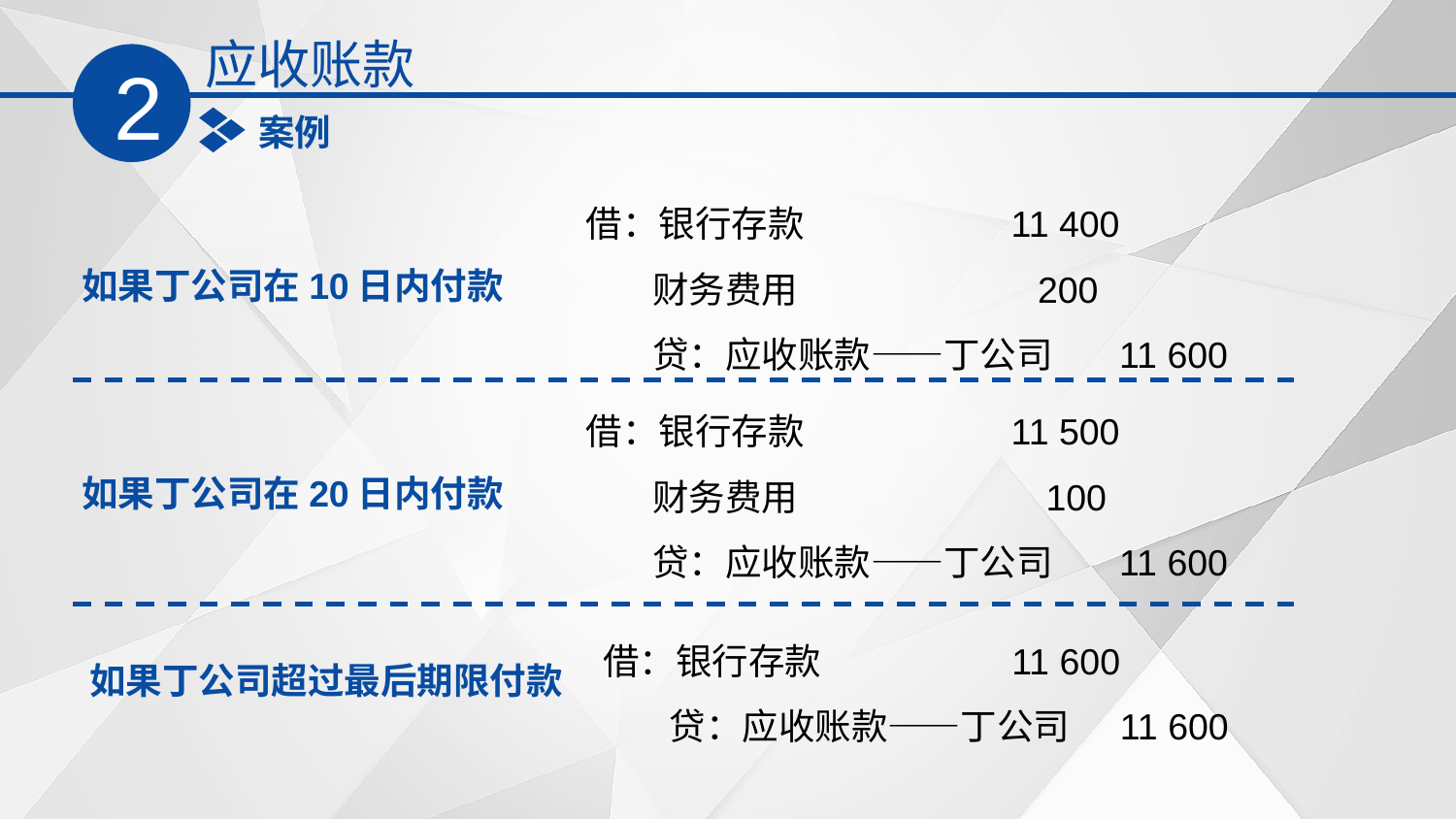

应收账款
2

案例

借：银行存款                        11 400
       财务费用                            200
       贷：应收账款——丁公司       11 600
如果丁公司在10日内付款
借：银行存款                        11 500
       财务费用                             100
       贷：应收账款——丁公司       11 600
如果丁公司在20日内付款
借：银行存款                      11 600
       贷：应收账款——丁公司     11 600
如果丁公司超过最后期限付款